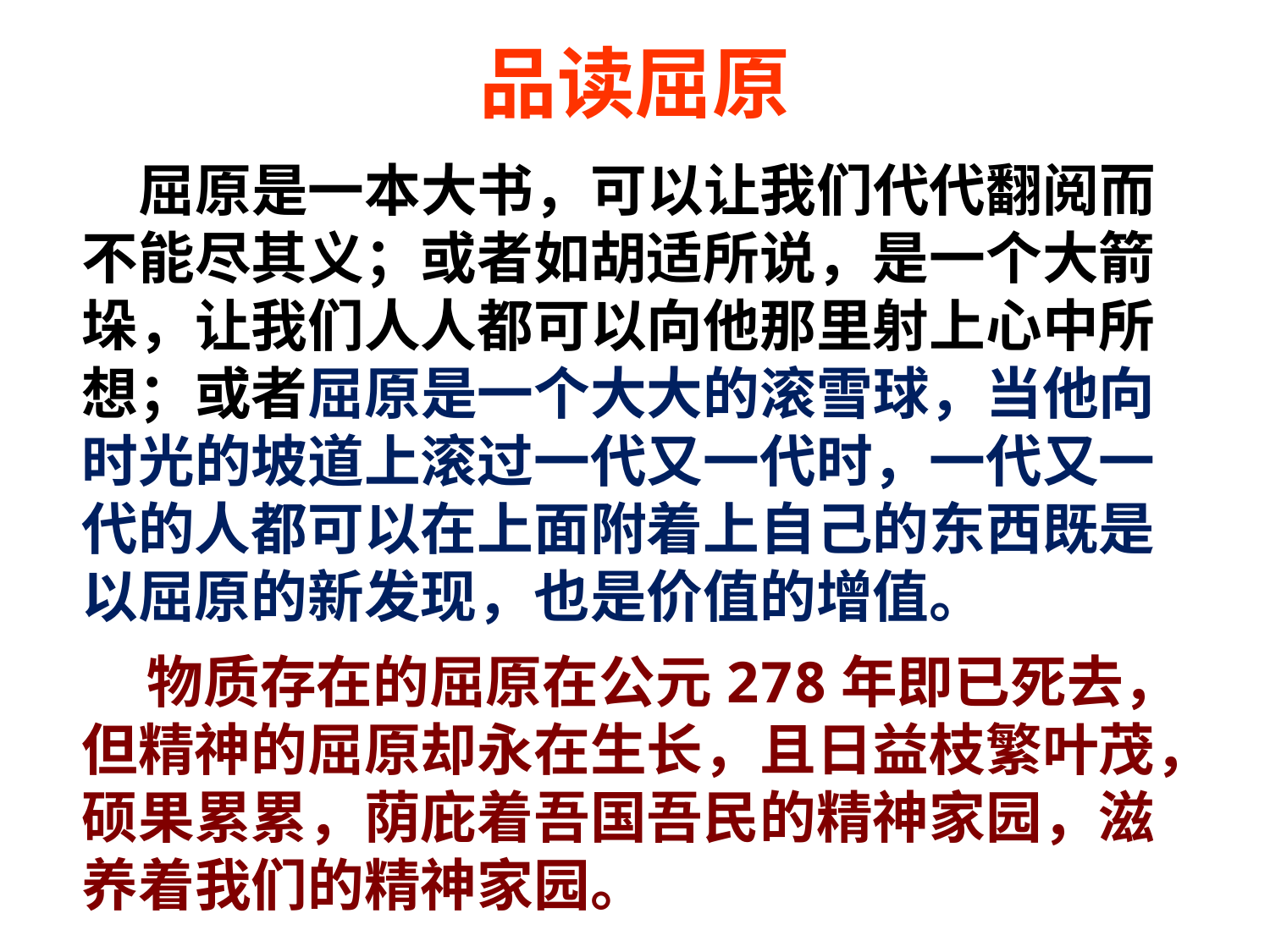

# 品读屈原
    屈原是一本大书，可以让我们代代翻阅而不能尽其义；或者如胡适所说，是一个大箭垛，让我们人人都可以向他那里射上心中所想；或者屈原是一个大大的滚雪球，当他向时光的坡道上滚过一代又一代时，一代又一代的人都可以在上面附着上自己的东西既是以屈原的新发现，也是价值的增值。
    物质存在的屈原在公元278年即已死去，但精神的屈原却永在生长，且日益枝繁叶茂，硕果累累，荫庇着吾国吾民的精神家园，滋养着我们的精神家园。